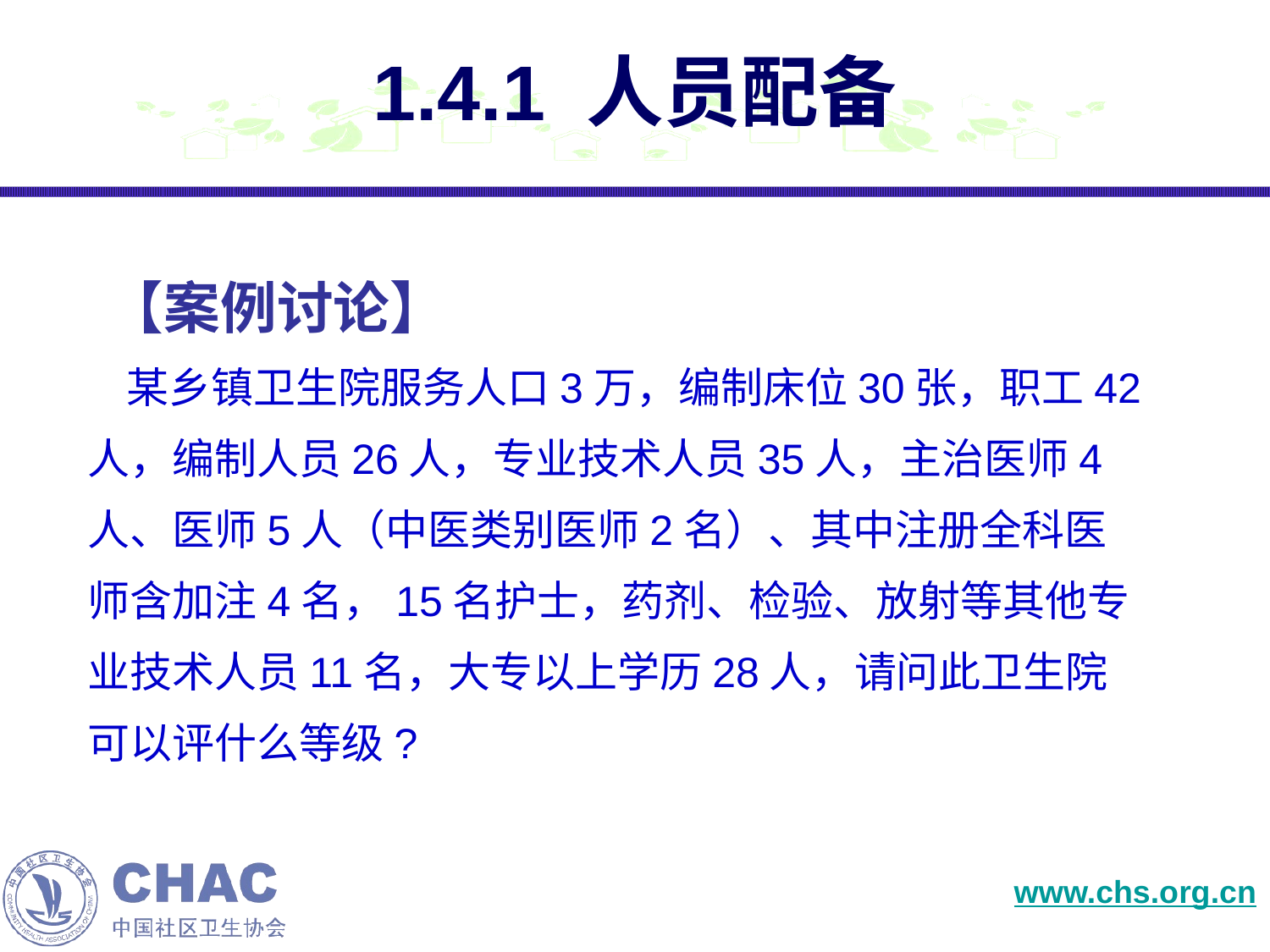

1.4.1 人员配备
 【案例讨论】
   某乡镇卫生院服务人口3万，编制床位30张，职工42人，编制人员26人，专业技术人员35人，主治医师4人、医师5人（中医类别医师2名）、其中注册全科医师含加注4名，15名护士，药剂、检验、放射等其他专业技术人员11名，大专以上学历28人，请问此卫生院可以评什么等级?